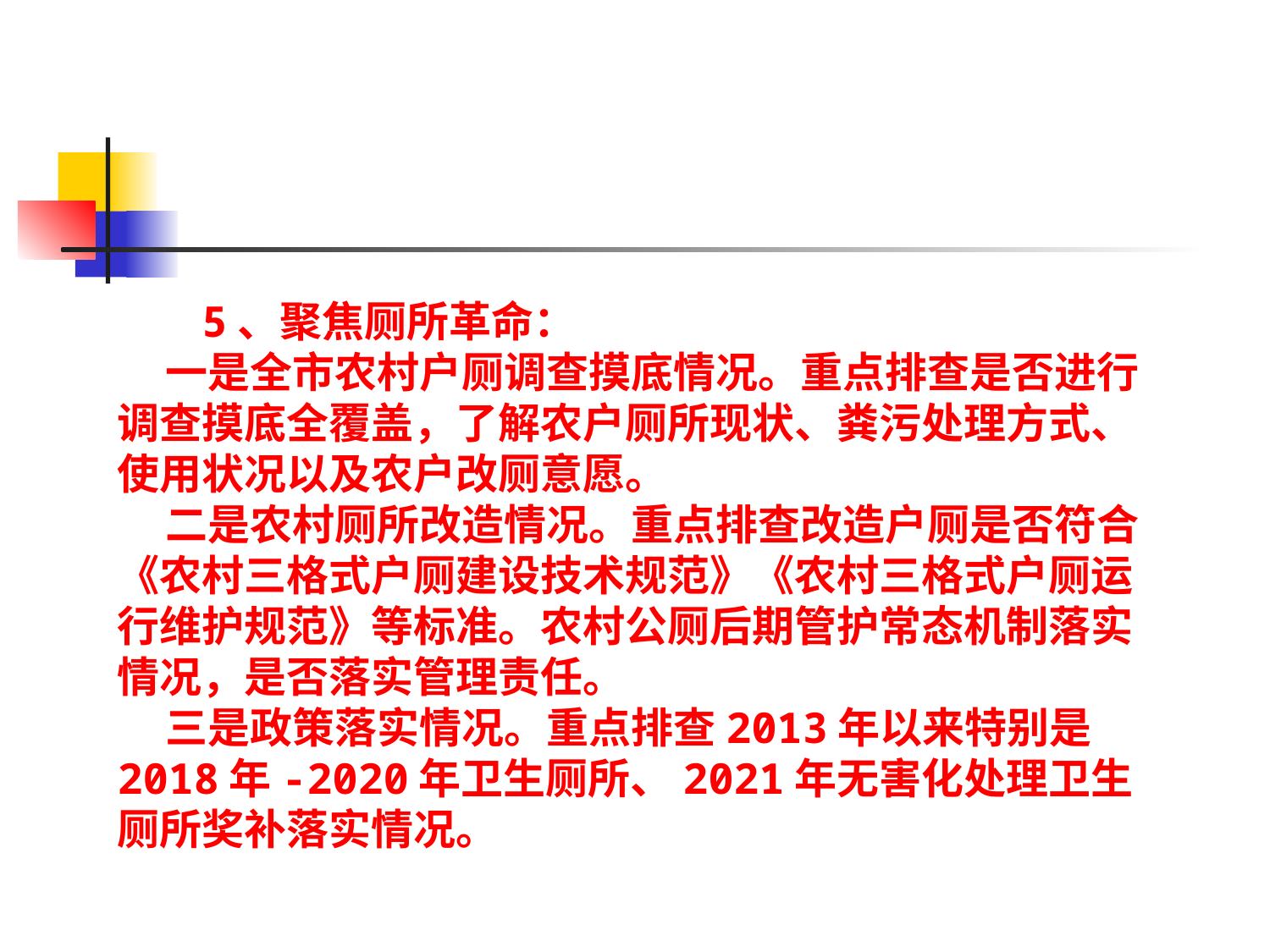

5、聚焦厕所革命：
    一是全市农村户厕调查摸底情况。重点排查是否进行调查摸底全覆盖，了解农户厕所现状、粪污处理方式、使用状况以及农户改厕意愿。
    二是农村厕所改造情况。重点排查改造户厕是否符合《农村三格式户厕建设技术规范》《农村三格式户厕运行维护规范》等标准。农村公厕后期管护常态机制落实情况，是否落实管理责任。
    三是政策落实情况。重点排查2013年以来特别是2018年-2020年卫生厕所、2021年无害化处理卫生厕所奖补落实情况。